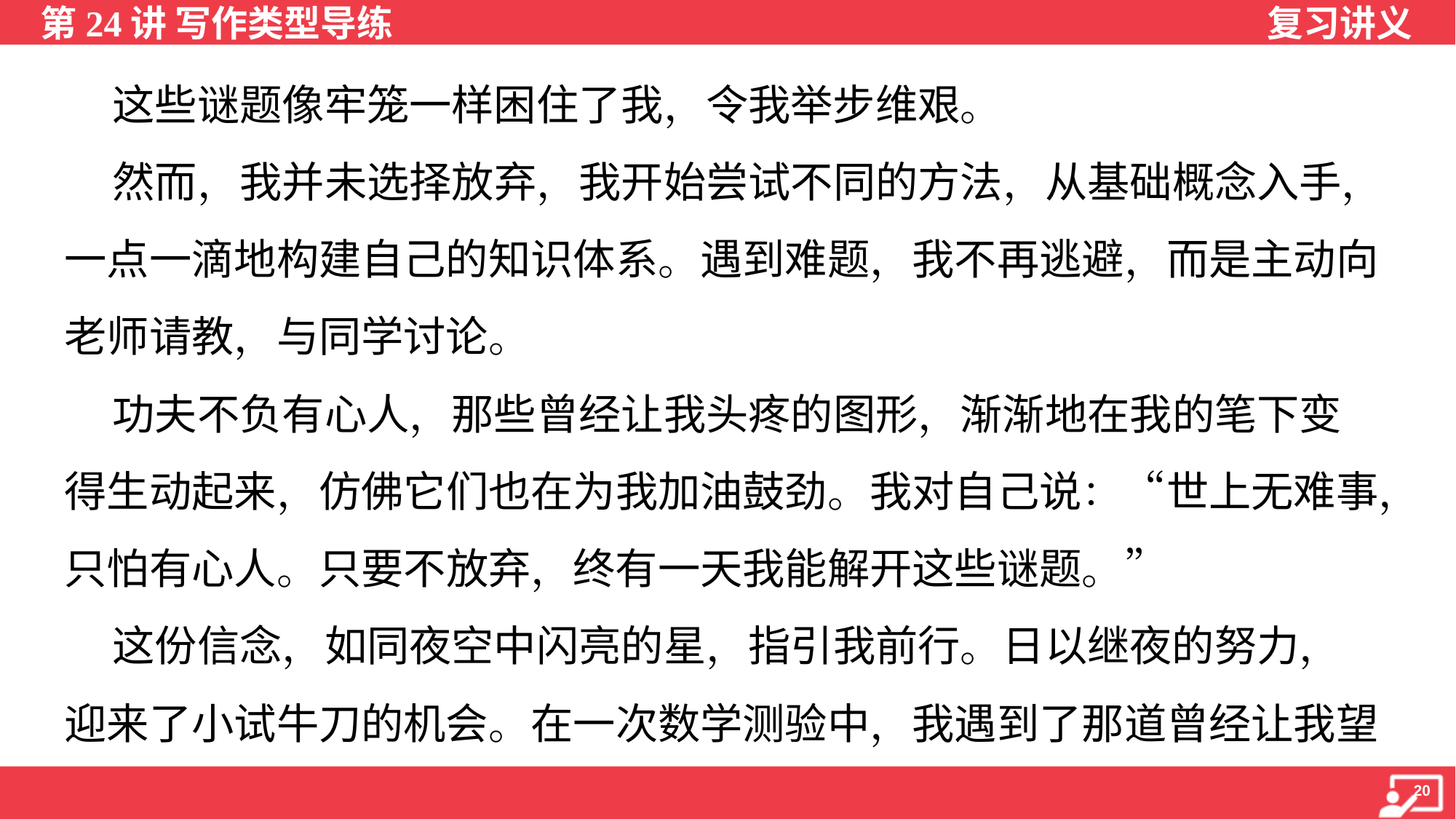

这些谜题像牢笼一样困住了我，令我举步维艰。
    然而，我并未选择放弃，我开始尝试不同的方法，从基础概念入手，
一点一滴地构建自己的知识体系。遇到难题，我不再逃避，而是主动向
老师请教，与同学讨论。
    功夫不负有心人，那些曾经让我头疼的图形，渐渐地在我的笔下变
得生动起来，仿佛它们也在为我加油鼓劲。我对自己说：“世上无难事，
只怕有心人。只要不放弃，终有一天我能解开这些谜题。”
    这份信念，如同夜空中闪亮的星，指引我前行。日以继夜的努力，
迎来了小试牛刀的机会。在一次数学测验中，我遇到了那道曾经让我望